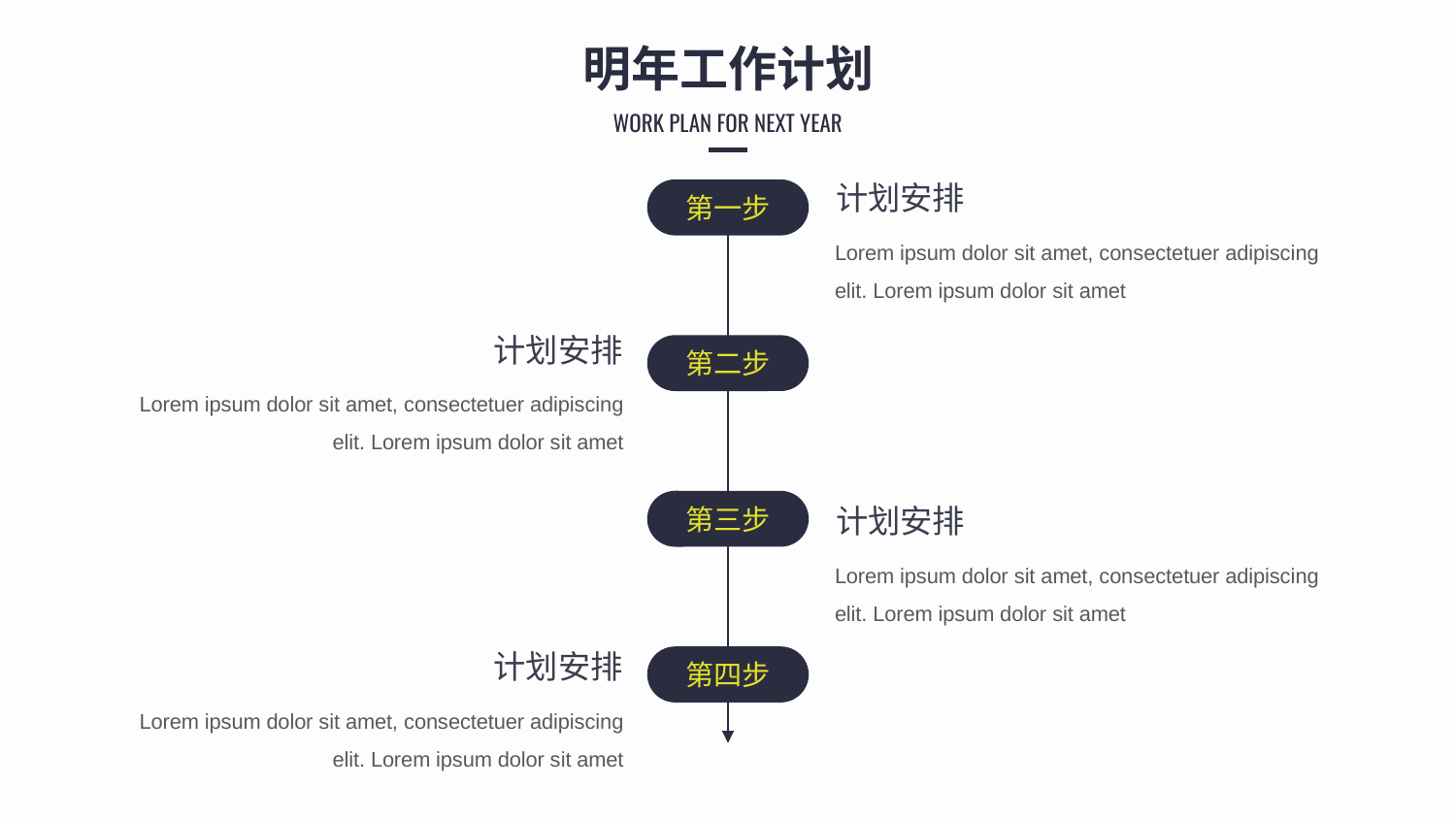

明年工作计划
WORK PLAN FOR NEXT YEAR
计划安排
第一步
Lorem ipsum dolor sit amet, consectetuer adipiscing elit. Lorem ipsum dolor sit amet
计划安排
第二步
Lorem ipsum dolor sit amet, consectetuer adipiscing elit. Lorem ipsum dolor sit amet
第三步
计划安排
Lorem ipsum dolor sit amet, consectetuer adipiscing elit. Lorem ipsum dolor sit amet
计划安排
第四步
Lorem ipsum dolor sit amet, consectetuer adipiscing elit. Lorem ipsum dolor sit amet